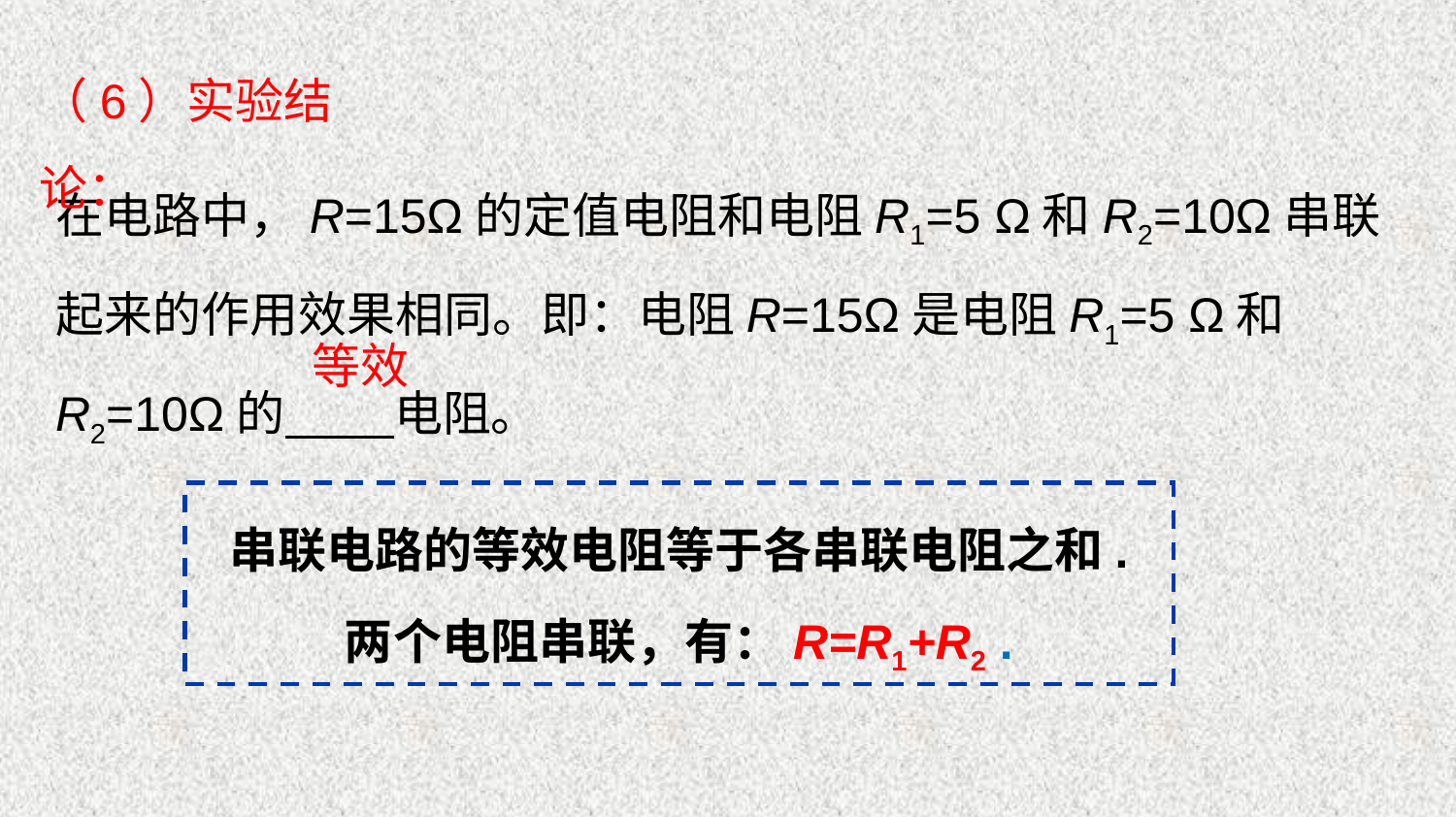

（6）实验结论：
在电路中，R=15Ω的定值电阻和电阻R1=5 Ω和R2=10Ω串联起来的作用效果相同。即：电阻R=15Ω是电阻R1=5 Ω和R2=10Ω的          电阻。
等效
串联电路的等效电阻等于各串联电阻之和.
两个电阻串联，有：R=R1+R2 .